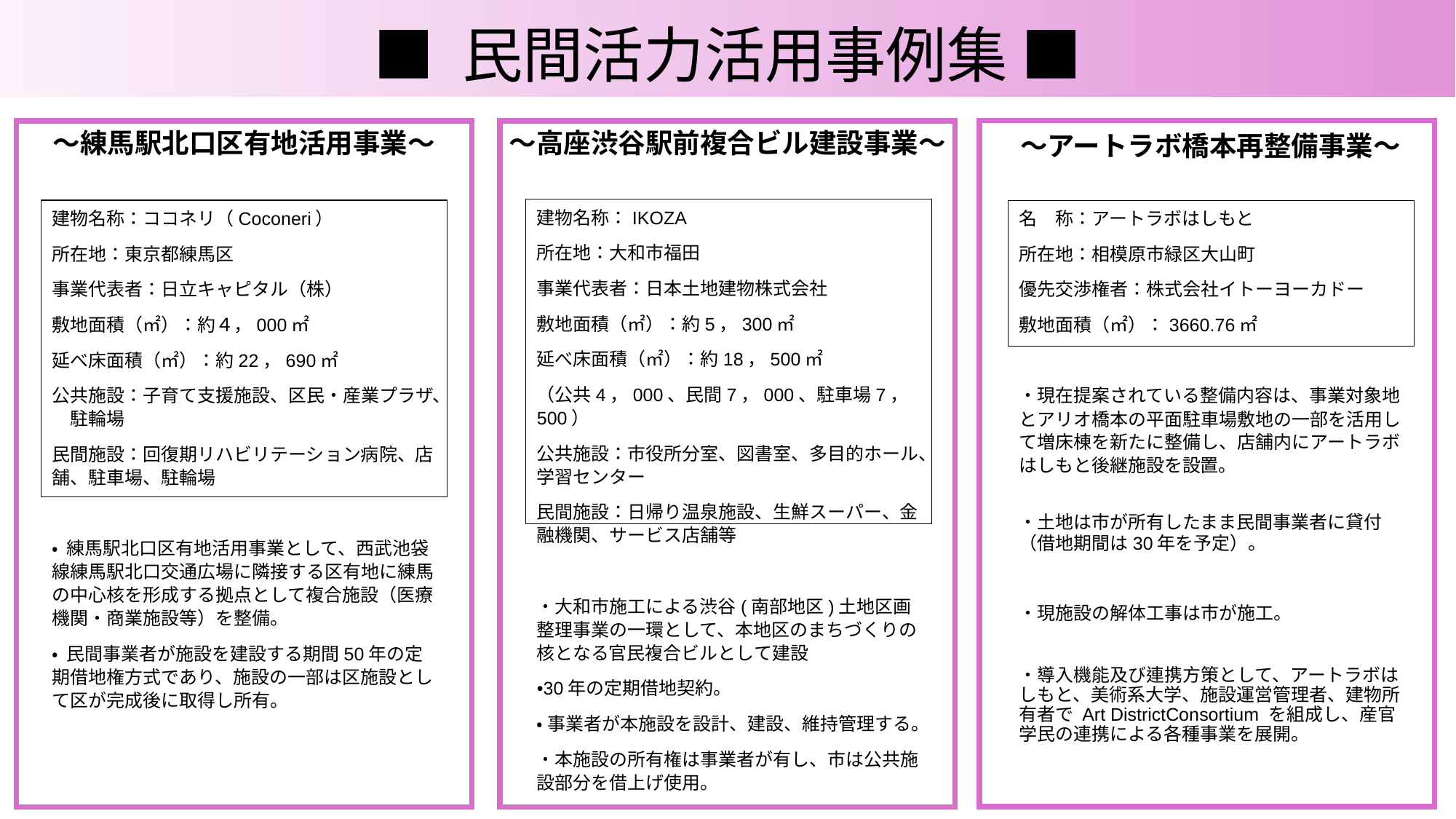

■ 民間活力活用事例集 ■
～練馬駅北口区有地活用事業～
～高座渋谷駅前複合ビル建設事業～

～アートラボ橋本再整備事業～
建物名称：IKOZA
所在地：大和市福田
事業代表者：日本土地建物株式会社
敷地面積（㎡）：約5，300㎡
延べ床面積（㎡）：約18，500㎡
（公共4，000、民間7，000、駐車場7，500）
公共施設：市役所分室、図書室、多目的ホール、学習センター
民間施設：日帰り温泉施設、生鮮スーパー、金融機関、サービス店舗等

・大和市施工による渋谷(南部地区)土地区画整理事業の一環として、本地区のまちづくりの核となる官民複合ビルとして建設
•30年の定期借地契約。
•事業者が本施設を設計、建設、維持管理する。
・本施設の所有権は事業者が有し、市は公共施設部分を借上げ使用。
建物名称：ココネリ（Coconeri）
所在地：東京都練馬区
事業代表者：日立キャピタル（株）
敷地面積（㎡）：約４，000㎡
延べ床面積（㎡）：約22，690㎡
公共施設：子育て支援施設、区民・産業プラザ、　駐輪場
民間施設：回復期リハビリテーション病院、店舗、駐車場、駐輪場

• 練馬駅北口区有地活用事業として、西武池袋線練馬駅北口交通広場に隣接する区有地に練馬の中心核を形成する拠点として複合施設（医療機関・商業施設等）を整備。
• 民間事業者が施設を建設する期間50年の定期借地権方式であり、施設の一部は区施設として区が完成後に取得し所有。
名　称：アートラボはしもと
所在地：相模原市緑区大山町
優先交渉権者：株式会社イトーヨーカドー
敷地面積（㎡）：3660.76㎡

・現在提案されている整備内容は、事業対象地とアリオ橋本の平面駐車場敷地の一部を活用して増床棟を新たに整備し、店舗内にアートラボはしもと後継施設を設置。

・土地は市が所有したまま民間事業者に貸付
（借地期間は30年を予定）。

・現施設の解体工事は市が施工。

・導入機能及び連携方策として、アートラボはしもと、美術系大学、施設運営管理者、建物所有者で Art DistrictConsortium を組成し、産官学民の連携による各種事業を展開。